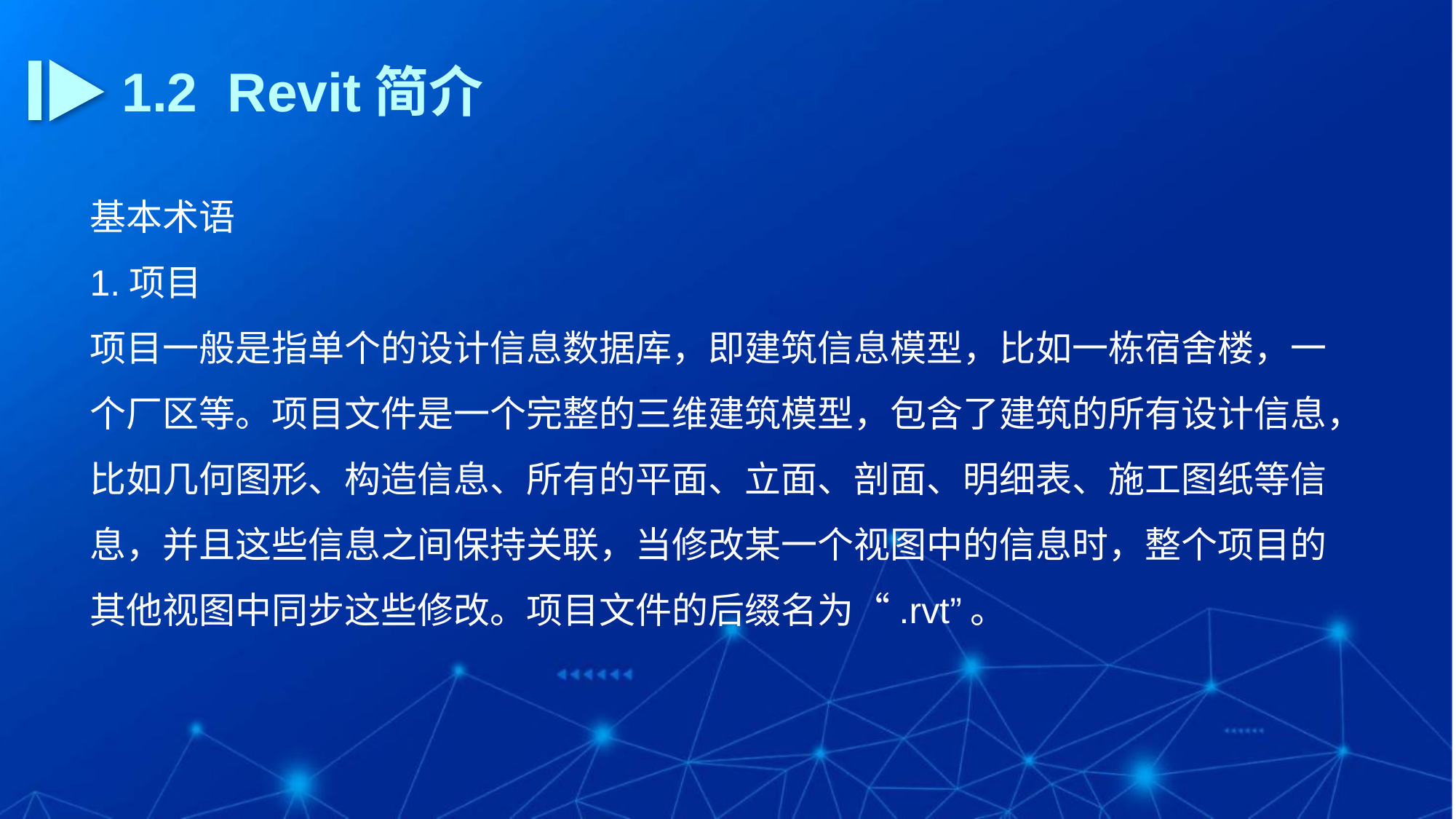

1.2  Revit简介

基本术语
1.项目
项目一般是指单个的设计信息数据库，即建筑信息模型，比如一栋宿舍楼，一个厂区等。项目文件是一个完整的三维建筑模型，包含了建筑的所有设计信息，比如几何图形、构造信息、所有的平面、立面、剖面、明细表、施工图纸等信息，并且这些信息之间保持关联，当修改某一个视图中的信息时，整个项目的其他视图中同步这些修改。项目文件的后缀名为“.rvt”。